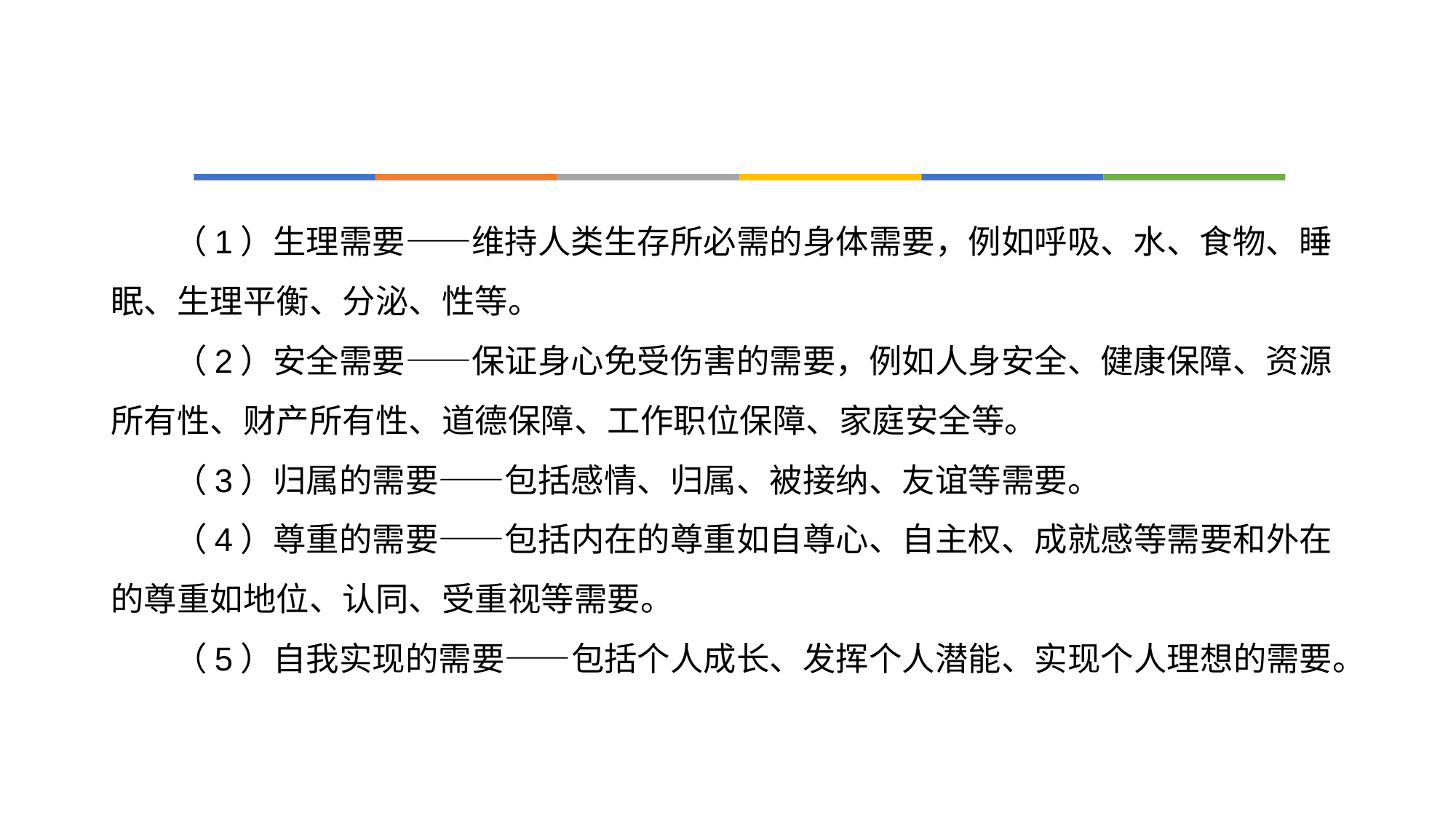

#
（1）生理需要——维持人类生存所必需的身体需要，例如呼吸、水、食物、睡眠、生理平衡、分泌、性等。
（2）安全需要——保证身心免受伤害的需要，例如人身安全、健康保障、资源所有性、财产所有性、道德保障、工作职位保障、家庭安全等。
（3）归属的需要——包括感情、归属、被接纳、友谊等需要。
（4）尊重的需要——包括内在的尊重如自尊心、自主权、成就感等需要和外在的尊重如地位、认同、受重视等需要。
（5）自我实现的需要——包括个人成长、发挥个人潜能、实现个人理想的需要。